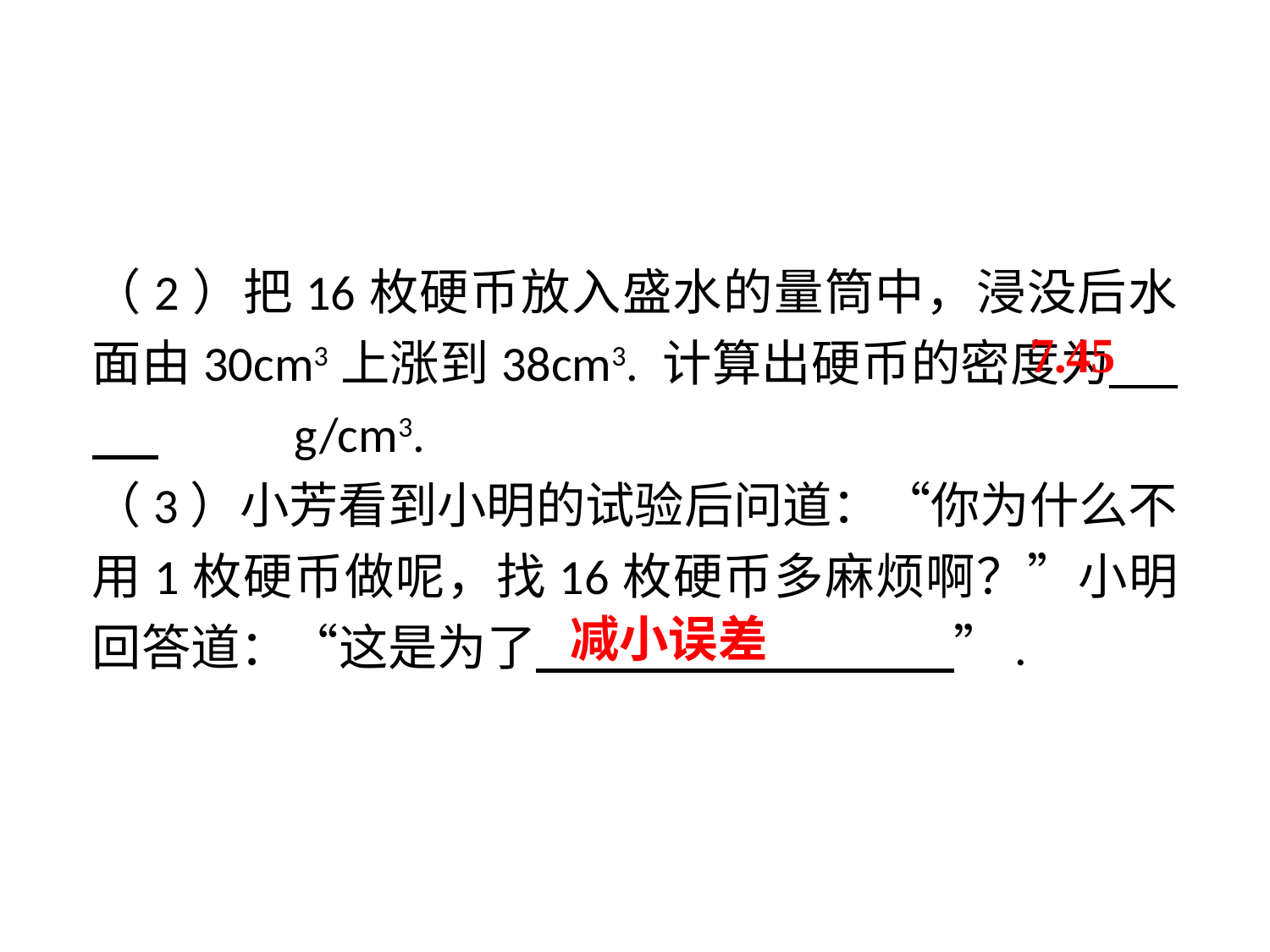

（2）把16枚硬币放入盛水的量筒中，浸没后水面由30cm3上涨到38cm3. 计算出硬币的密度为             .          g/cm3.
（3）小芳看到小明的试验后问道：“你为什么不用1枚硬币做呢，找16枚硬币多麻烦啊？”小明回答道：“这是为了　                             　”.
7.45
减小误差